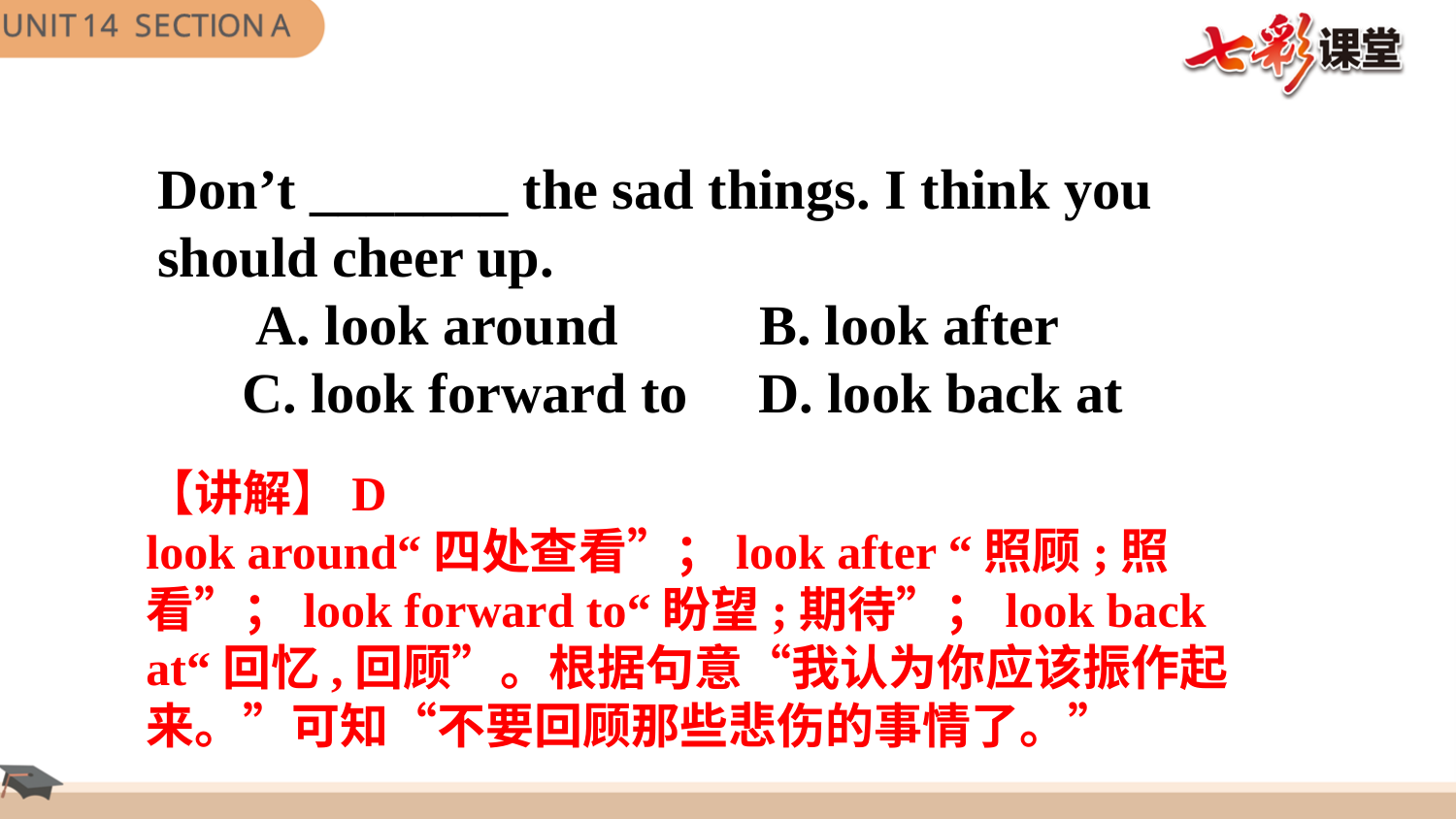

Don’t _______ the sad things. I think you should cheer up.
       A. look around          B. look after
      C. look forward to     D. look back at
【讲解】D
look around“四处查看”；look after “照顾;照看”；look forward to“盼望;期待”；look back at“回忆,回顾”。根据句意“我认为你应该振作起来。”可知“不要回顾那些悲伤的事情了。”